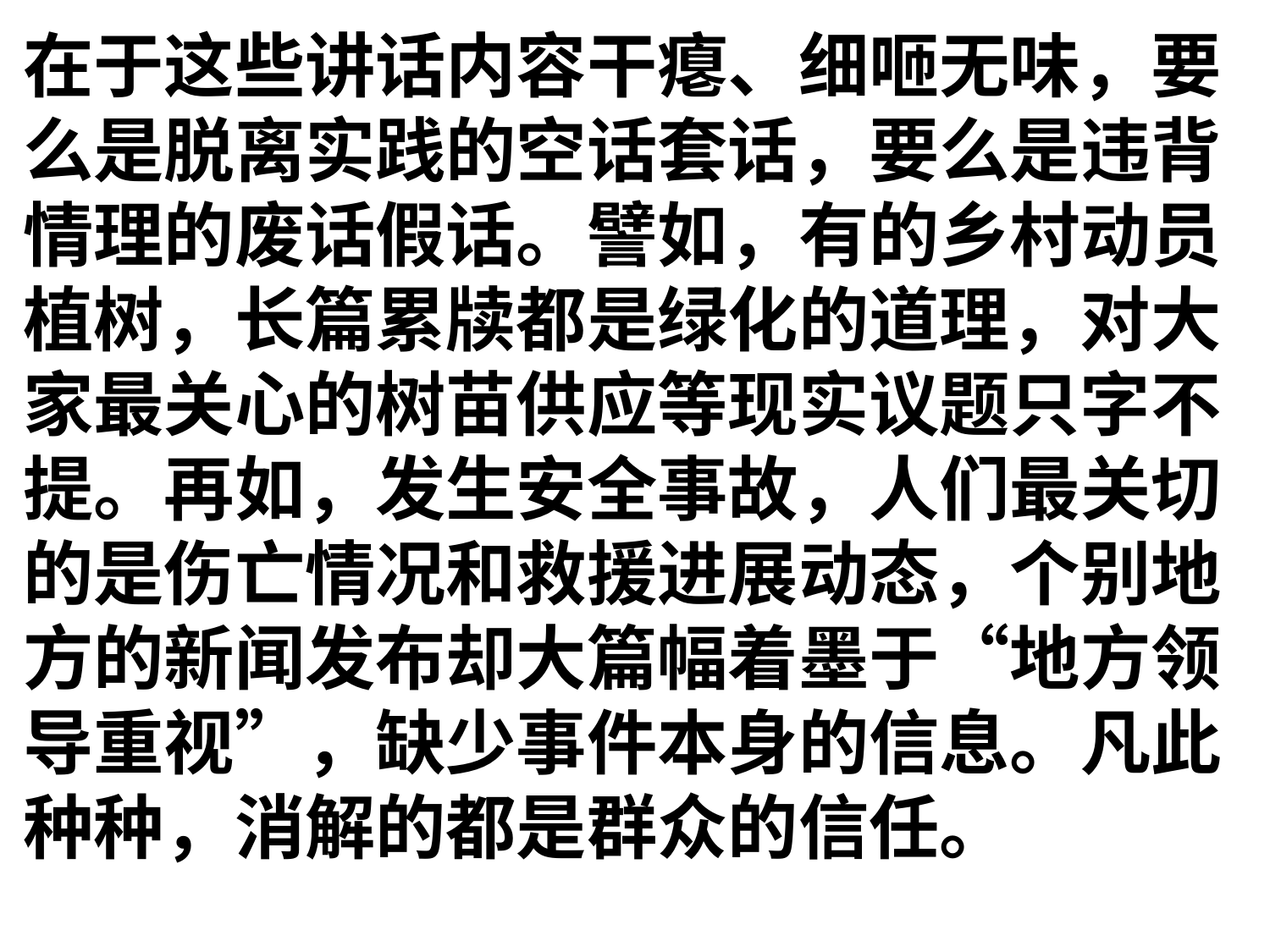

在于这些讲话内容干瘪、细咂无味，要么是脱离实践的空话套话，要么是违背情理的废话假话。譬如，有的乡村动员植树，长篇累牍都是绿化的道理，对大家最关心的树苗供应等现实议题只字不提。再如，发生安全事故，人们最关切的是伤亡情况和救援进展动态，个别地方的新闻发布却大篇幅着墨于“地方领导重视”，缺少事件本身的信息。凡此种种，消解的都是群众的信任。